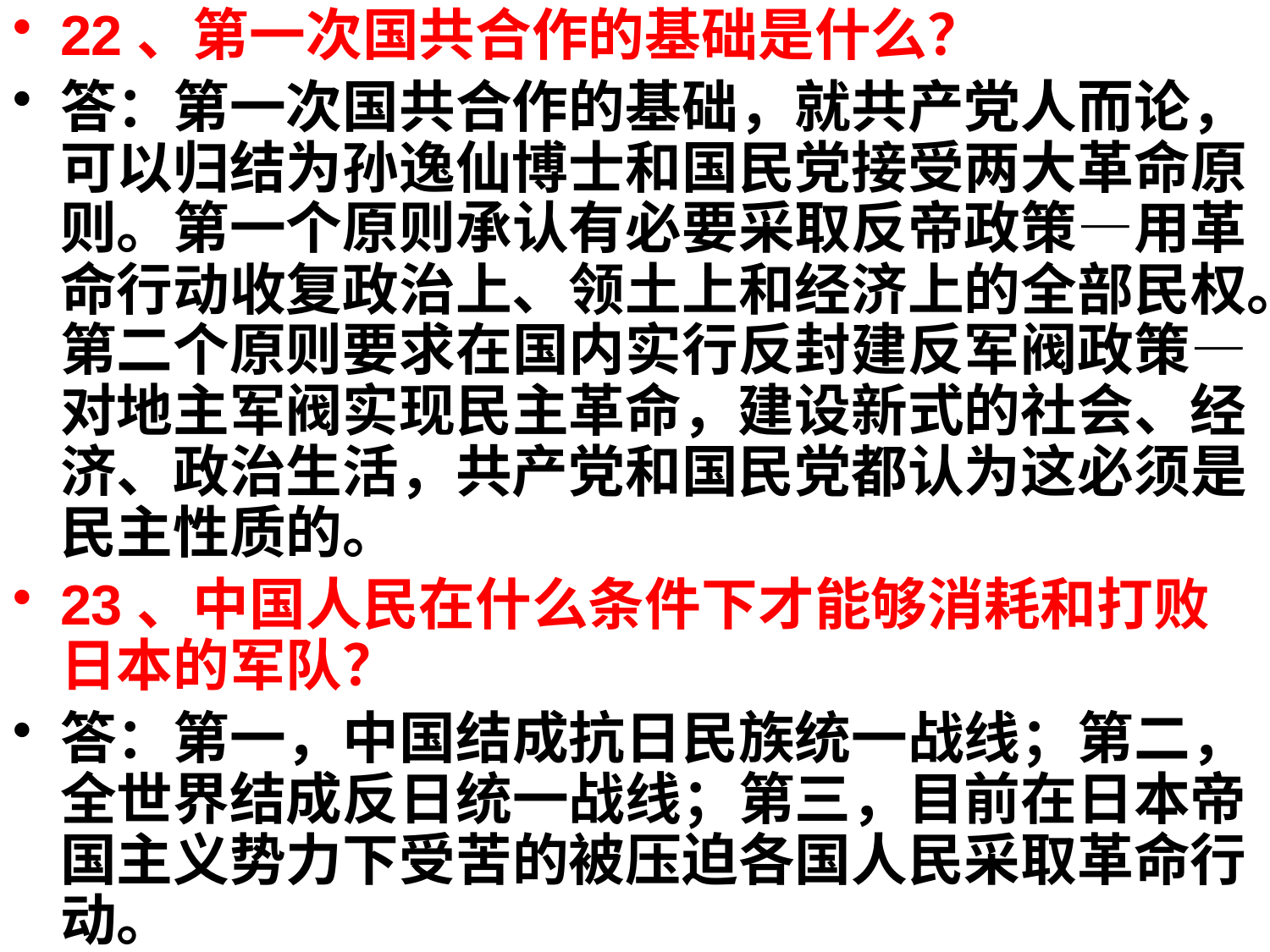

22、第一次国共合作的基础是什么？
答：第一次国共合作的基础，就共产党人而论，可以归结为孙逸仙博士和国民党接受两大革命原则。第一个原则承认有必要采取反帝政策—用革命行动收复政治上、领土上和经济上的全部民权。第二个原则要求在国内实行反封建反军阀政策—对地主军阀实现民主革命，建设新式的社会、经济、政治生活，共产党和国民党都认为这必须是民主性质的。
23、中国人民在什么条件下才能够消耗和打败日本的军队？
答：第一，中国结成抗日民族统一战线；第二，全世界结成反日统一战线；第三，目前在日本帝国主义势力下受苦的被压迫各国人民采取革命行动。
#